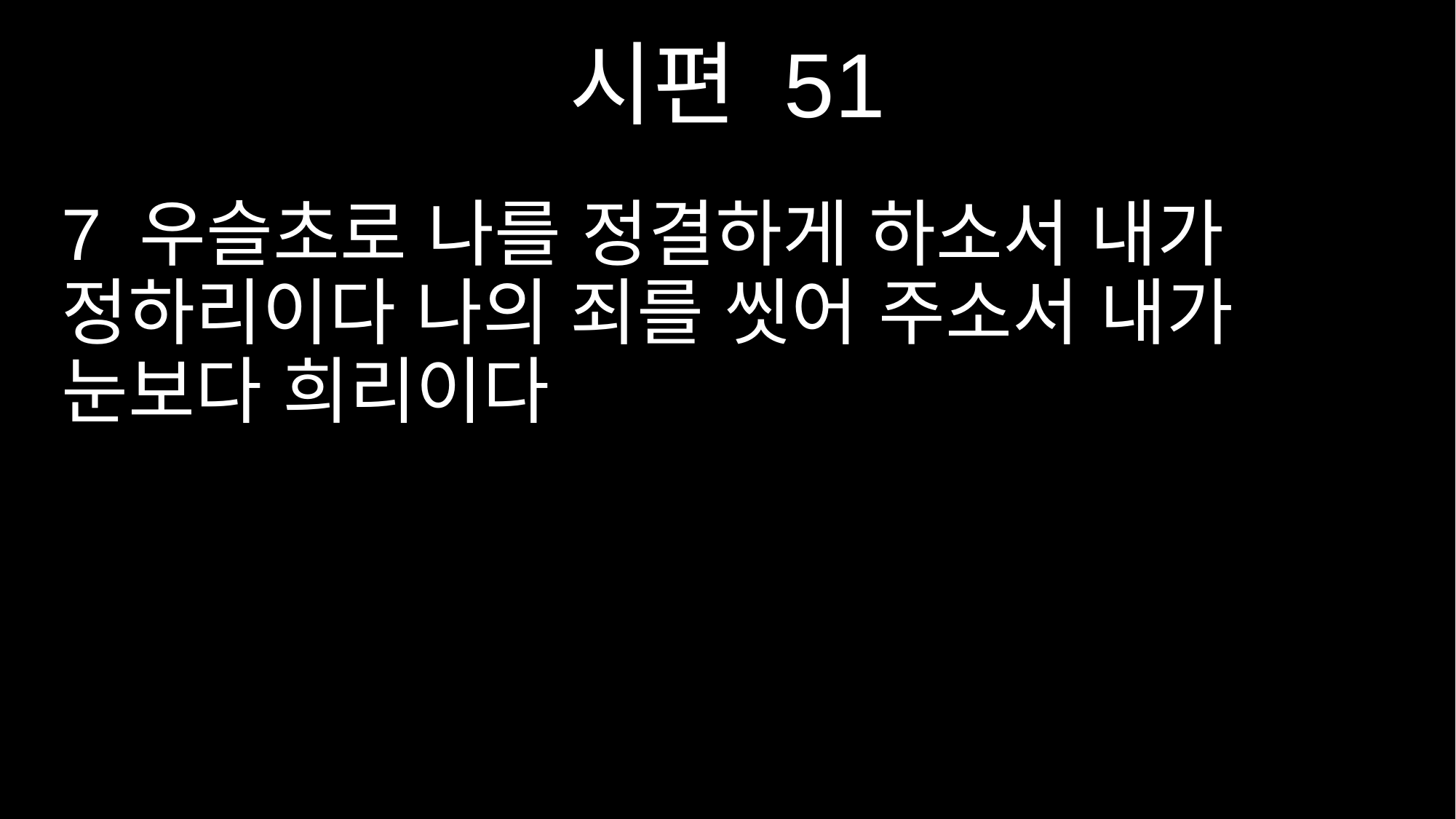

시편 51
7 우슬초로 나를 정결하게 하소서 내가 정하리이다 나의 죄를 씻어 주소서 내가 눈보다 희리이다